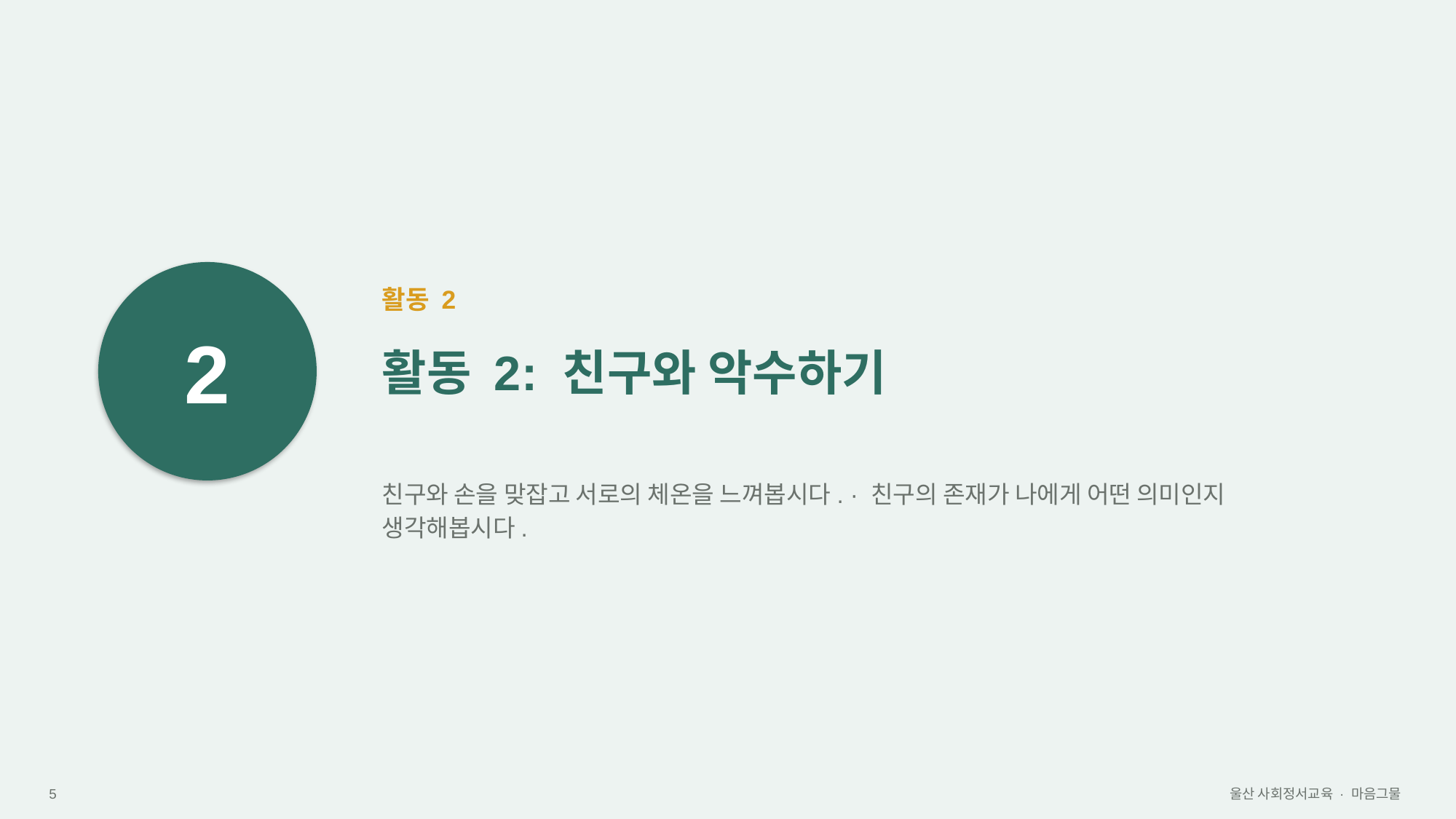

2
활동 2
활동 2: 친구와 악수하기
친구와 손을 맞잡고 서로의 체온을 느껴봅시다. · 친구의 존재가 나에게 어떤 의미인지 생각해봅시다.
5
울산 사회정서교육 · 마음그물